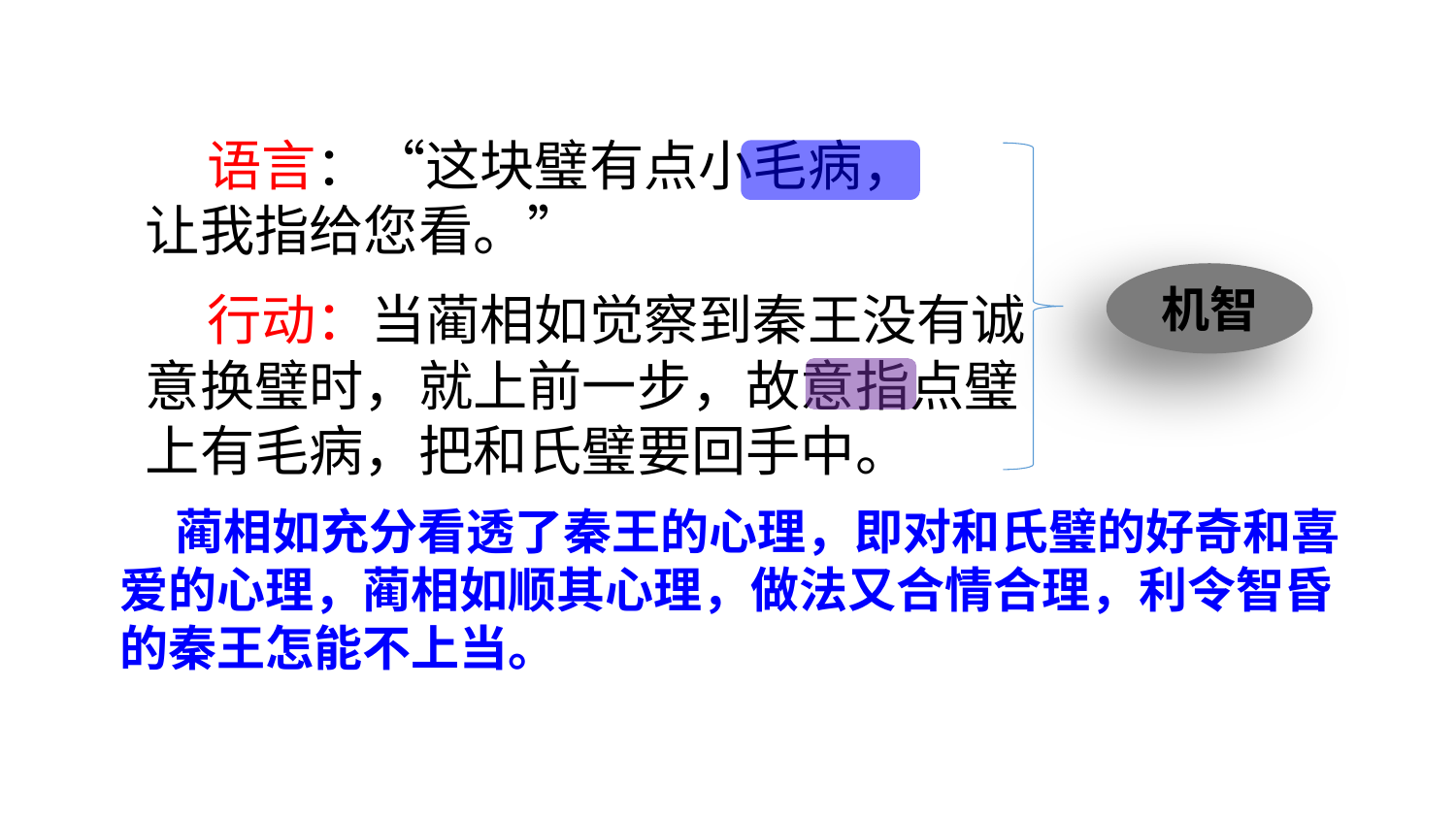

语言：“这块璧有点小毛病，让我指给您看。”

机智
    行动：当蔺相如觉察到秦王没有诚意换璧时，就上前一步，故意指点璧上有毛病，把和氏璧要回手中。

    蔺相如充分看透了秦王的心理，即对和氏璧的好奇和喜爱的心理，蔺相如顺其心理，做法又合情合理，利令智昏的秦王怎能不上当。